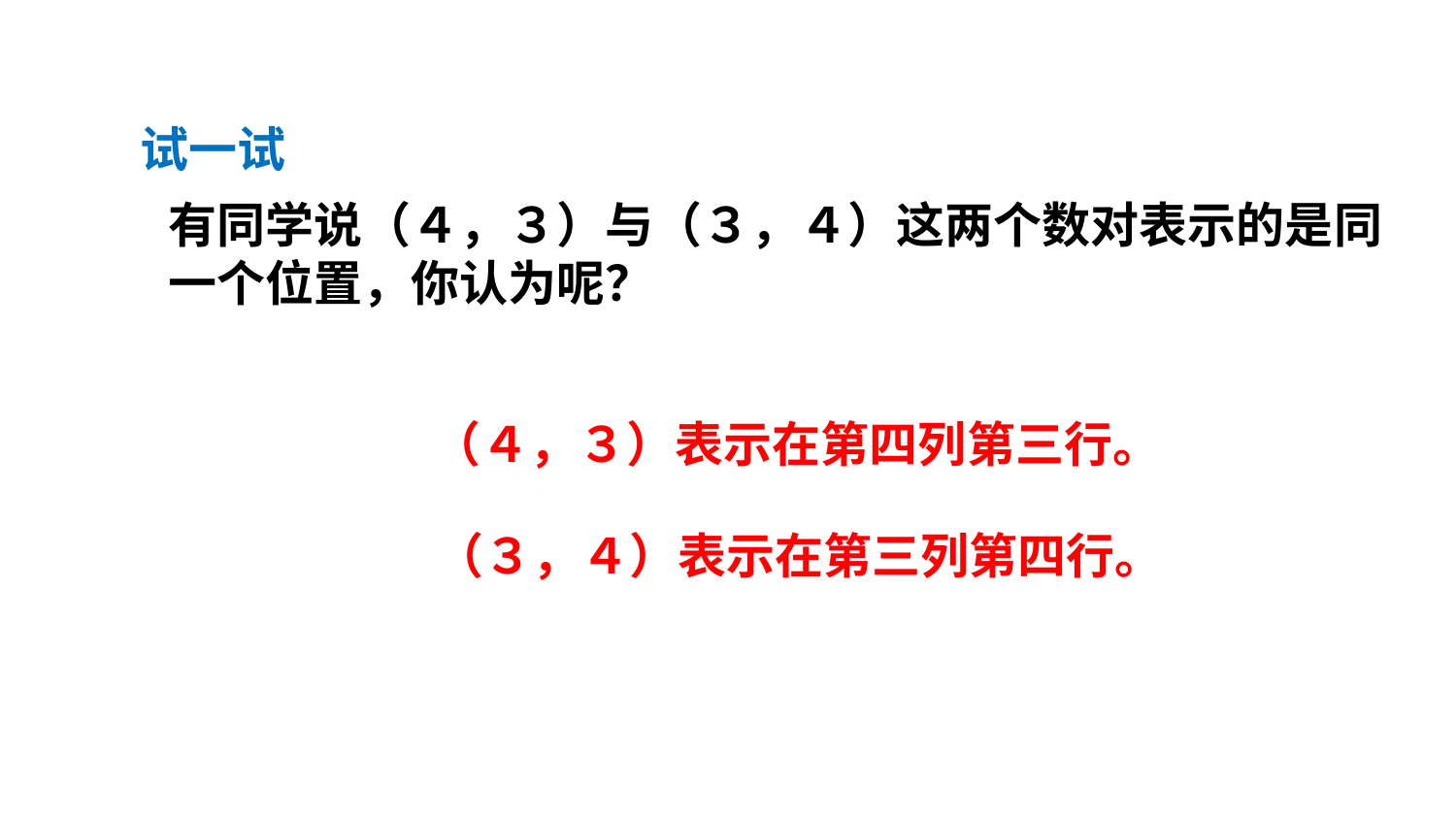

试一试
有同学说（４，３）与（３，４）这两个数对表示的是同一个位置，你认为呢？
（４，３）表示在第四列第三行。
（３，４）表示在第三列第四行。